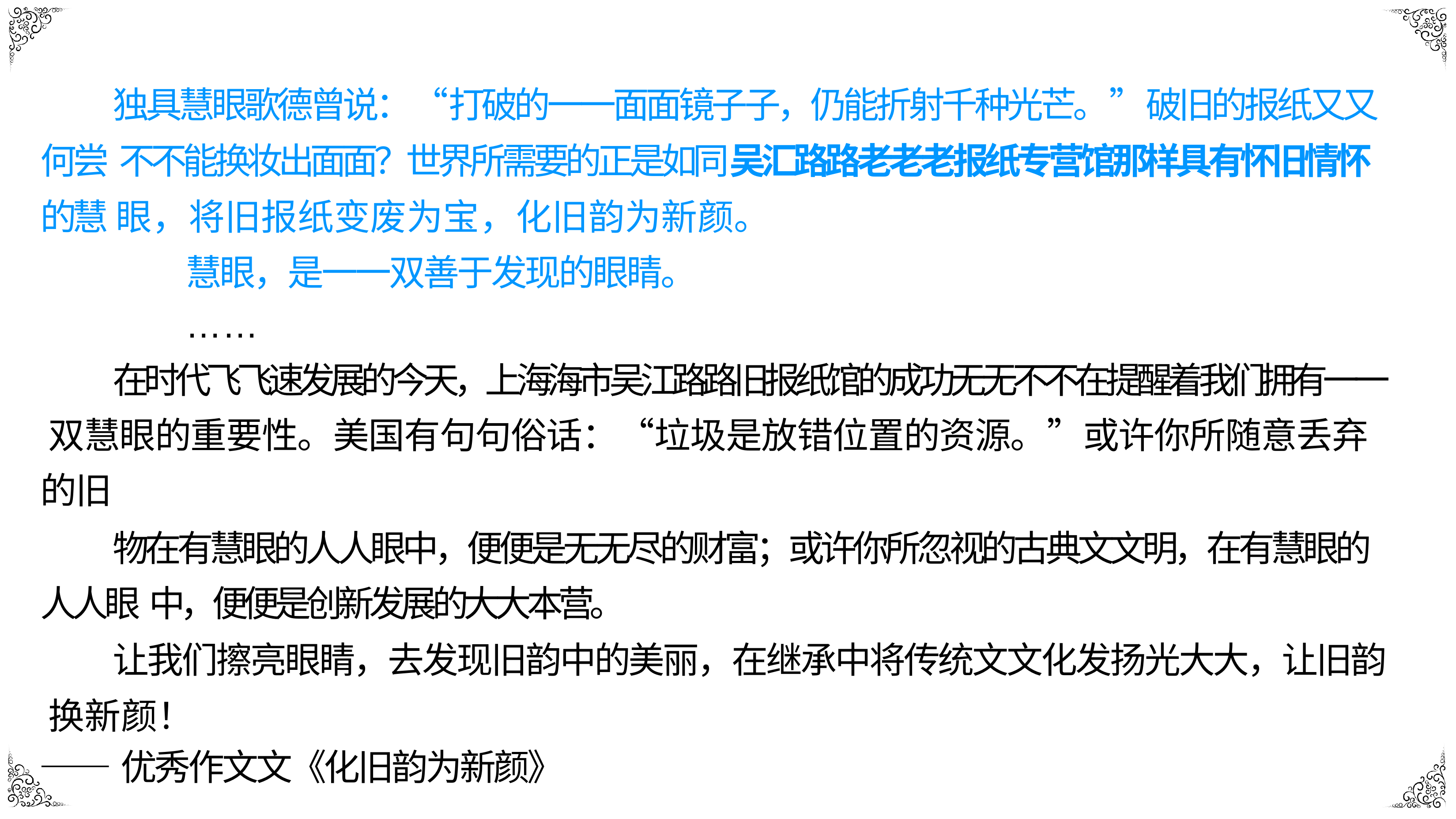

独具慧眼歌德曾说：“打破的⼀一⾯面镜⼦子，仍能折射千种光芒。”破旧的报纸⼜又何尝  不不能换妆出⾯面？世界所需要的正是如同吴汇路路⽼老老报纸专营馆那样具有怀旧情怀的慧  眼，将旧报纸变废为宝，化旧韵为新颜。
慧眼，是⼀一双善于发现的眼睛。
……
在时代⻜飞速发展的今天，上海海市吴江路路旧报纸馆的成功⽆无不不在提醒着我们拥有⼀一  双慧眼的重要性。美国有句句俗话：“垃圾是放错位置的资源。”或许你所随意丢弃的旧
物在有慧眼的⼈人眼中，便便是⽆无尽的财富；或许你所忽视的古典⽂文明，在有慧眼的⼈人眼  中，便便是创新发展的⼤大本营。
让我们擦亮眼睛，去发现旧韵中的美丽，在继承中将传统⽂文化发扬光⼤大，让旧韵  换新颜！
——优秀作⽂文《化旧韵为新颜》